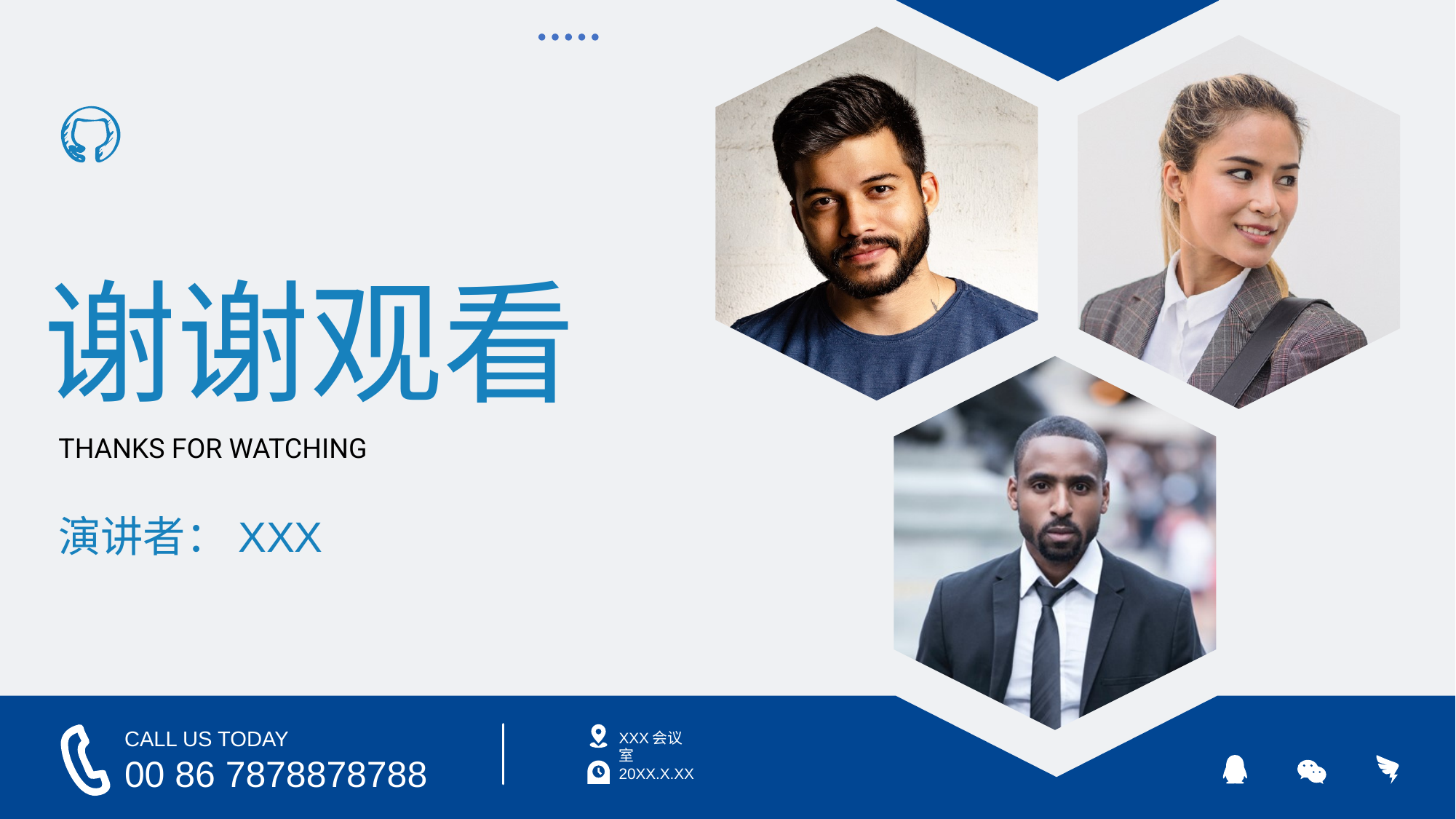

谢谢观看

THANKS FOR WATCHING
演讲者：XXX

CALL US TODAY
00 86 7878878788
XXX会议室

20XX.X.XX